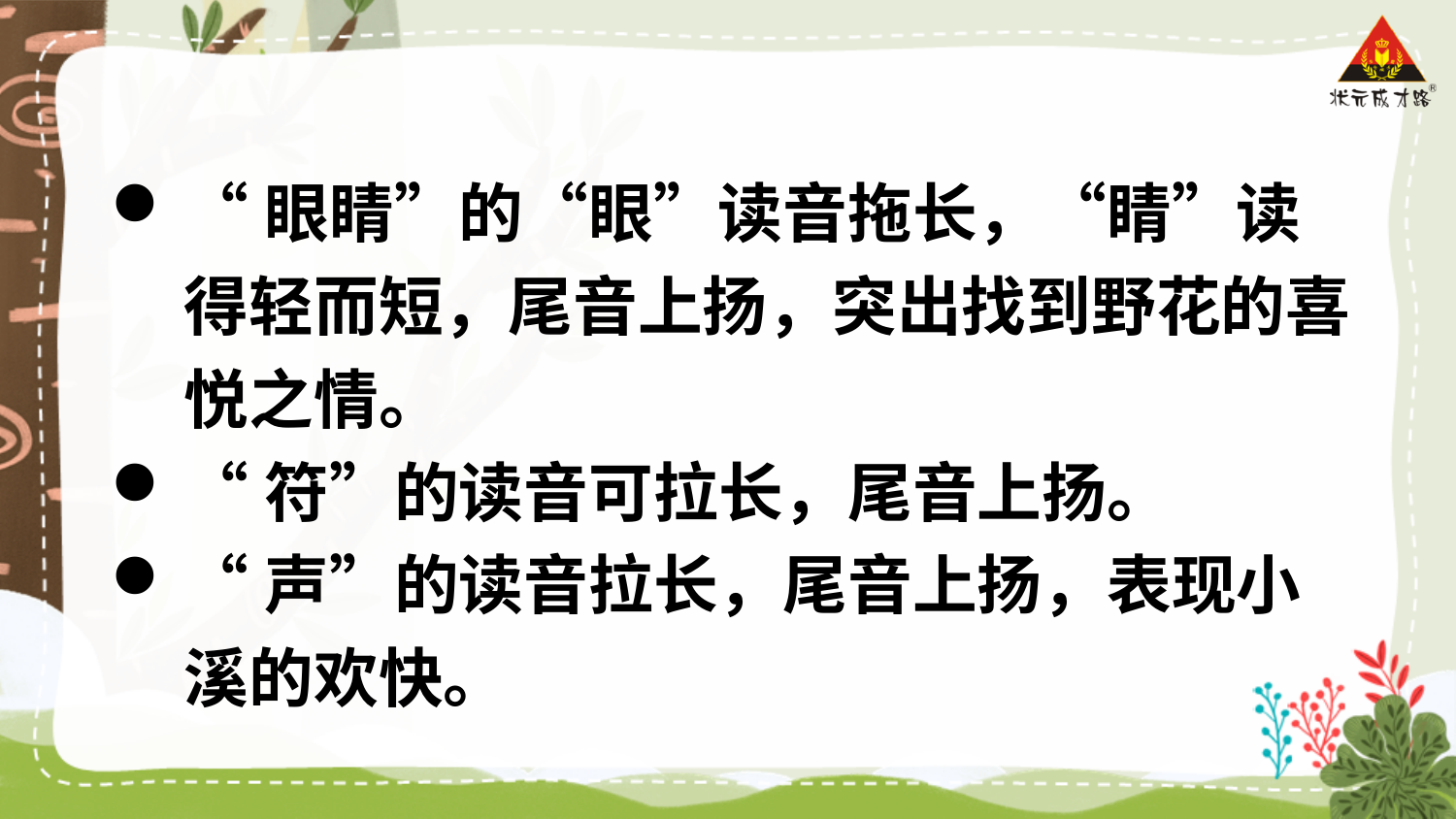

“眼睛”的“眼”读音拖长，“睛”读得轻而短，尾音上扬，突出找到野花的喜悦之情。
“符”的读音可拉长，尾音上扬。
“声”的读音拉长，尾音上扬，表现小溪的欢快。